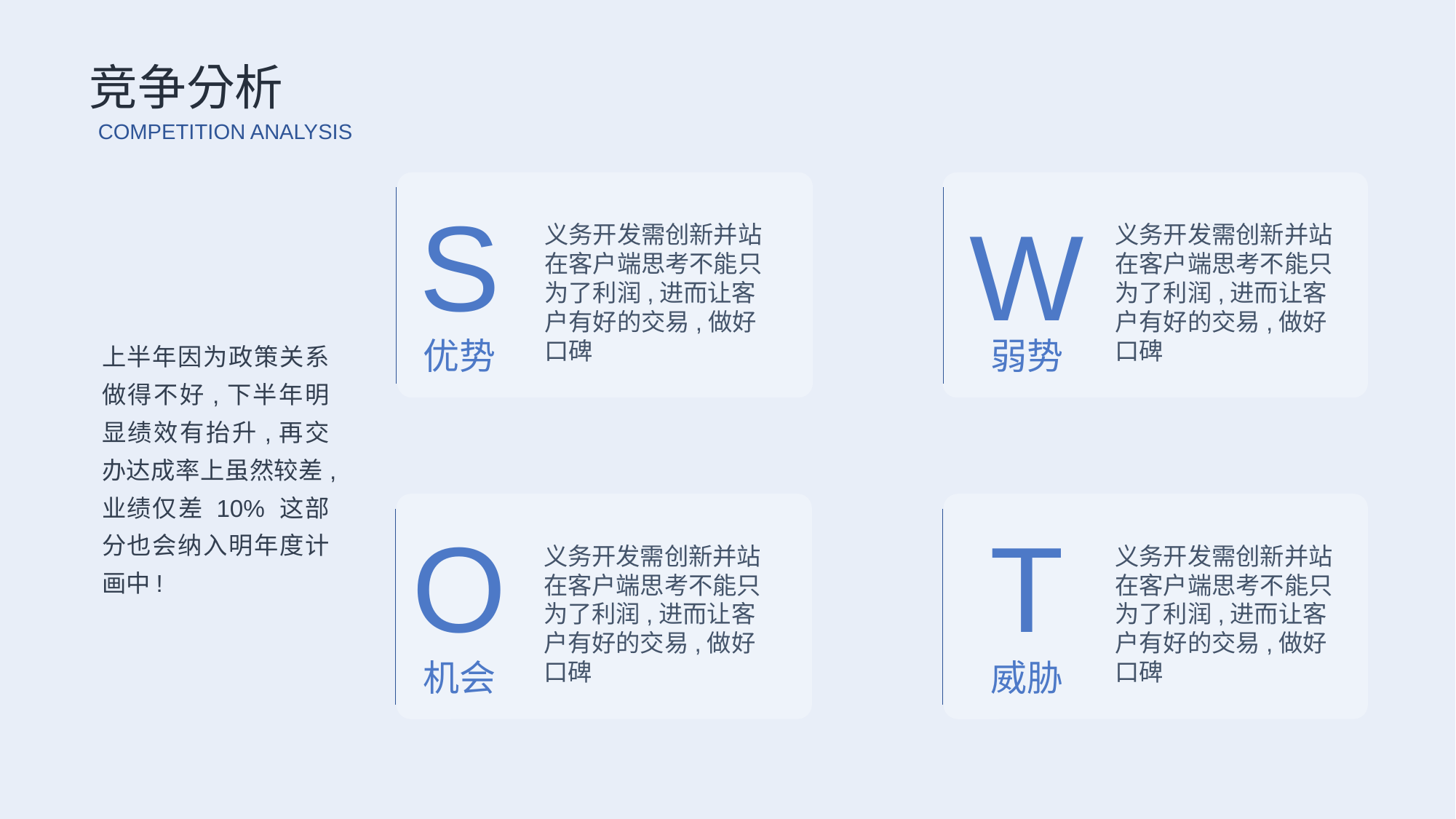

竞争分析

COMPETITION ANALYSIS
S
W
义务开发需创新并站在客户端思考不能只为了利润,进而让客户有好的交易,做好口碑
义务开发需创新并站在客户端思考不能只为了利润,进而让客户有好的交易,做好口碑
上半年因为政策关系做得不好,下半年明显绩效有抬升,再交办达成率上虽然较差,业绩仅差 10% 这部分也会纳入明年度计画中!
优势
弱势

O
T
义务开发需创新并站在客户端思考不能只为了利润,进而让客户有好的交易,做好口碑
义务开发需创新并站在客户端思考不能只为了利润,进而让客户有好的交易,做好口碑
机会
威胁